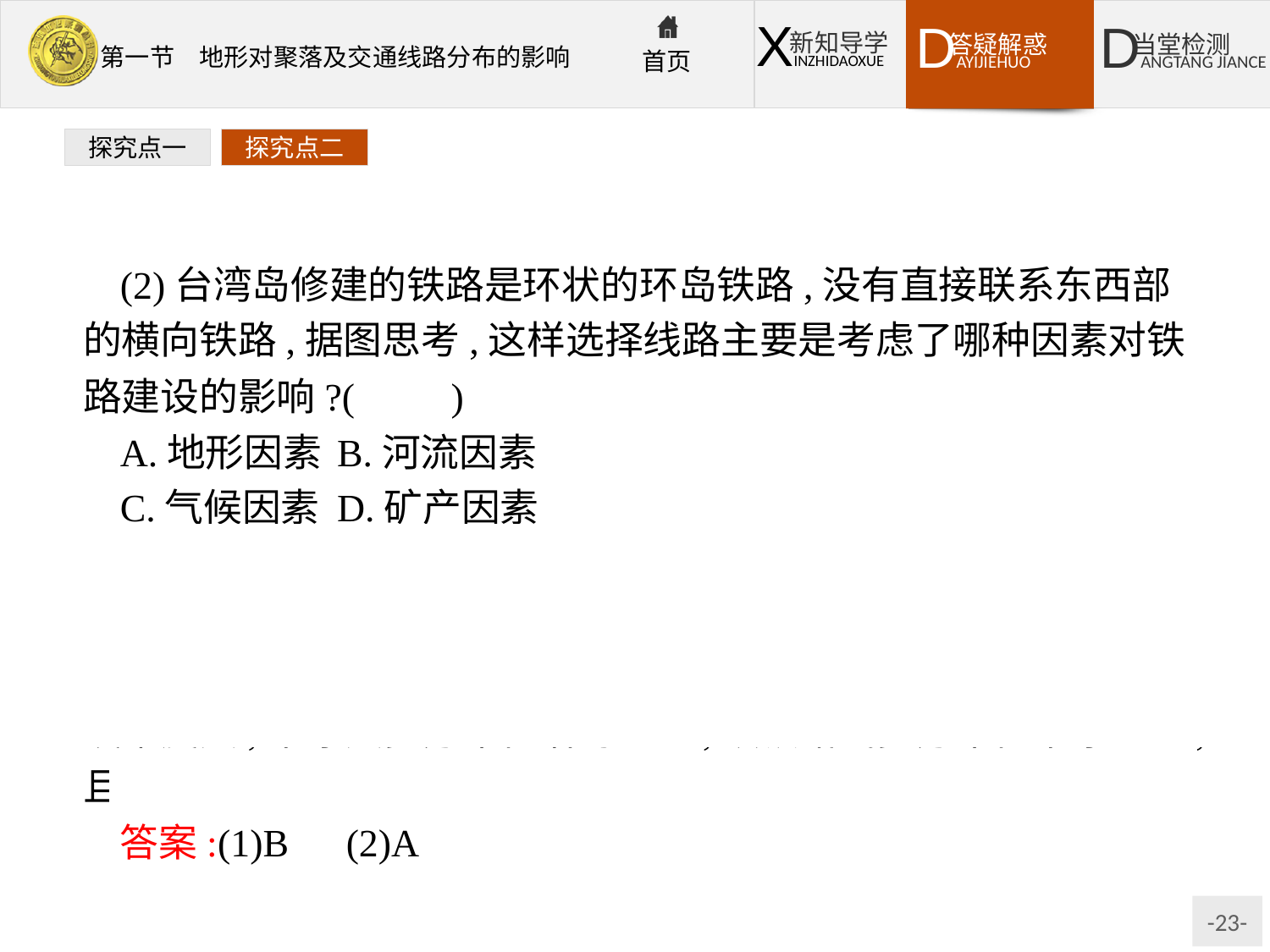

探究点一
探究点二
(2)台湾岛修建的铁路是环状的环岛铁路,没有直接联系东西部的横向铁路,据图思考,这样选择线路主要是考虑了哪种因素对铁路建设的影响?(　　)
A.地形因素	B.河流因素
C.气候因素	D.矿产因素
解析:第(1)题,高原、山区地势崎岖,交通线的建设难度大,造价高,故大多沿较低平的山间盆地及河谷地带修建,以减少投资。第(2)题,由图可知,台湾中部分布着山地,东西走向的交通线建设难度大;平原大多分布在沿海地区,故铁路线多分布在平原地区,且呈环状。
答案:(1)B　(2)A